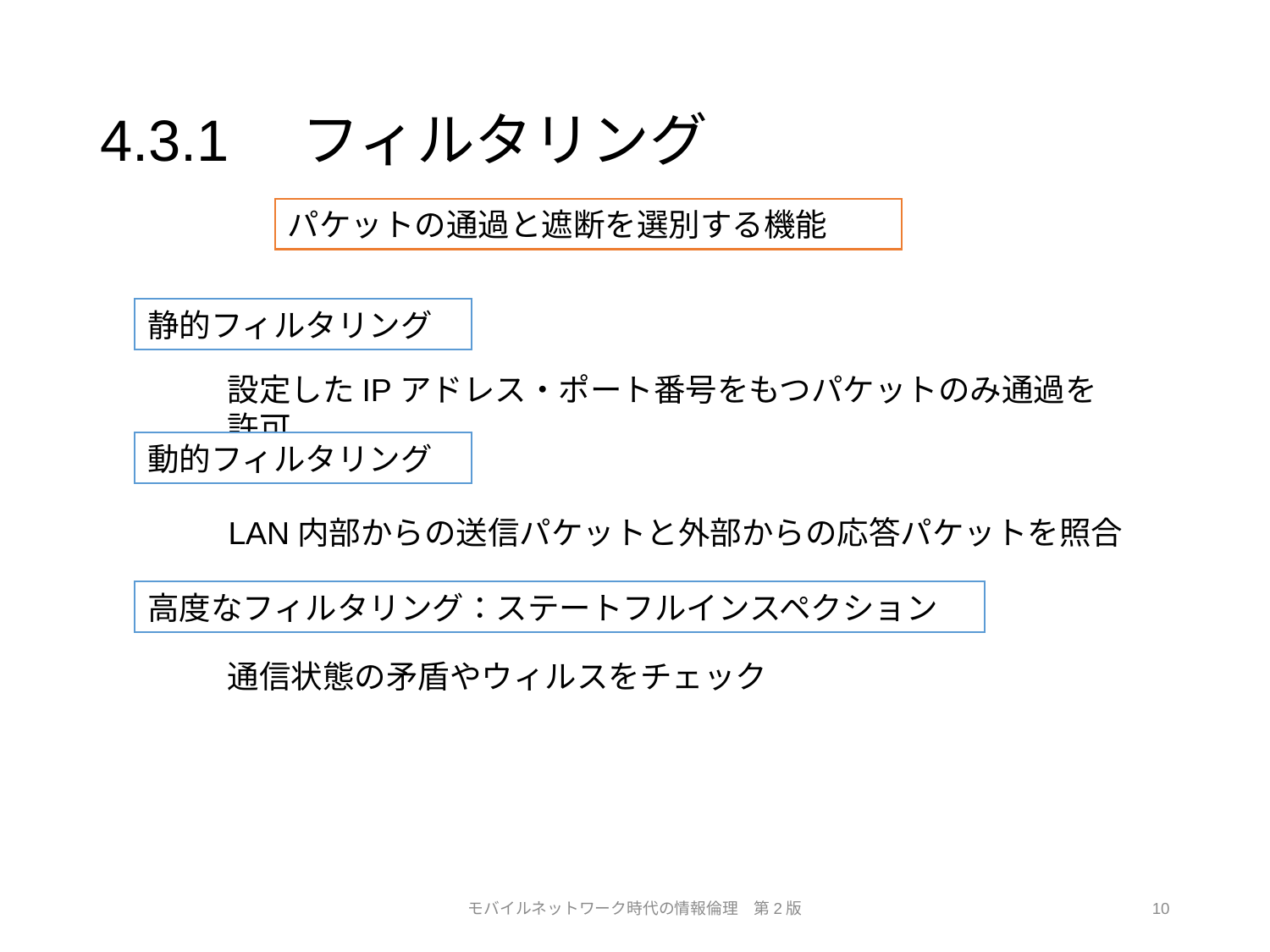

# 4.3.1　フィルタリング
パケットの通過と遮断を選別する機能
静的フィルタリング
設定したIPアドレス・ポート番号をもつパケットのみ通過を許可
動的フィルタリング
LAN内部からの送信パケットと外部からの応答パケットを照合
高度なフィルタリング：ステートフルインスペクション
通信状態の矛盾やウィルスをチェック
モバイルネットワーク時代の情報倫理　第2版
10